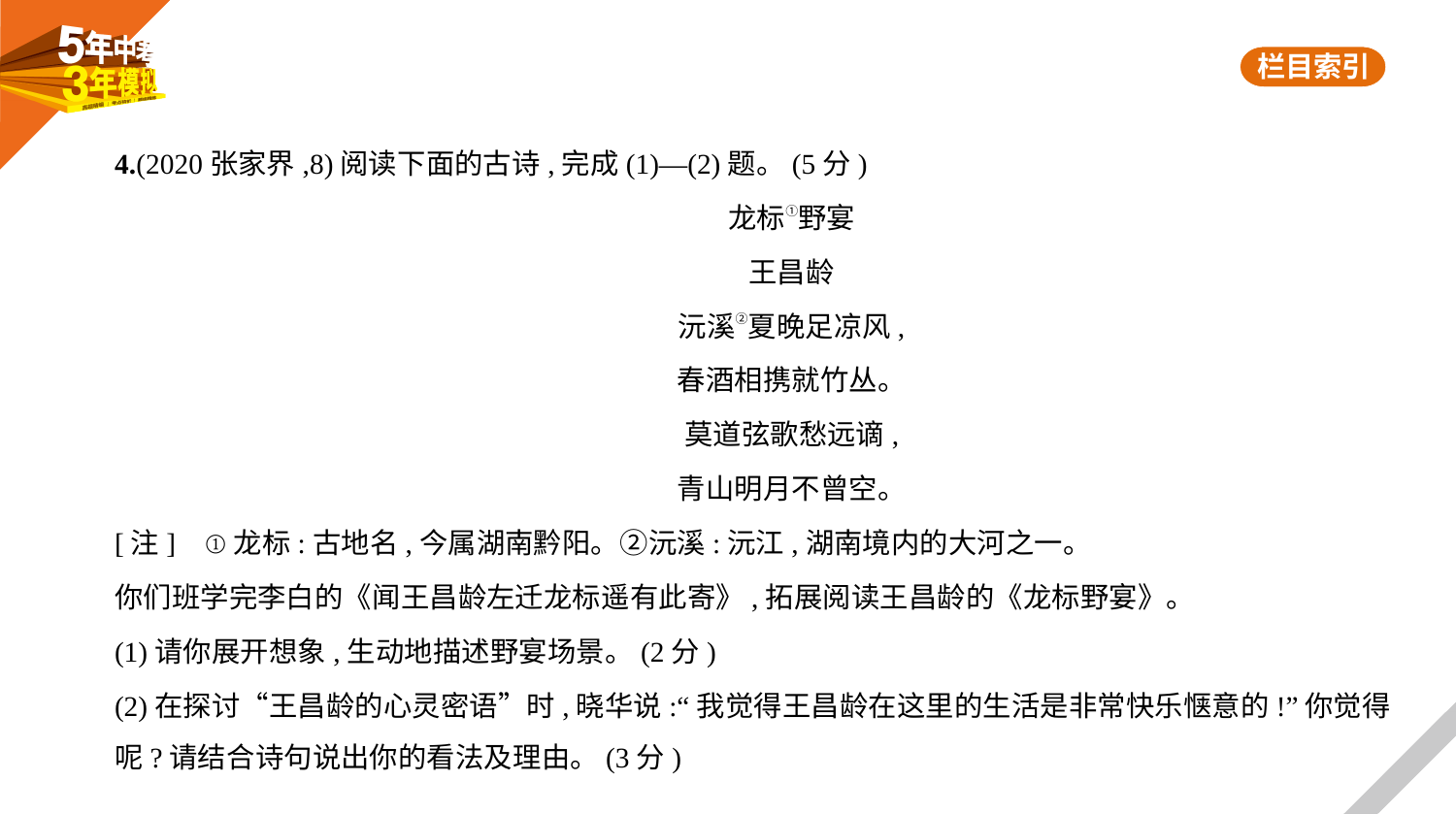

4.(2020张家界,8)阅读下面的古诗,完成(1)—(2)题。(5分)
龙标①野宴
王昌龄
沅溪②夏晚足凉风,
春酒相携就竹丛。
莫道弦歌愁远谪,
青山明月不曾空。
[注]    ①龙标:古地名,今属湖南黔阳。②沅溪:沅江,湖南境内的大河之一。
你们班学完李白的《闻王昌龄左迁龙标遥有此寄》,拓展阅读王昌龄的《龙标野宴》。
(1)请你展开想象,生动地描述野宴场景。(2分)
(2)在探讨“王昌龄的心灵密语”时,晓华说:“我觉得王昌龄在这里的生活是非常快乐惬意的!”你觉得
呢?请结合诗句说出你的看法及理由。(3分)